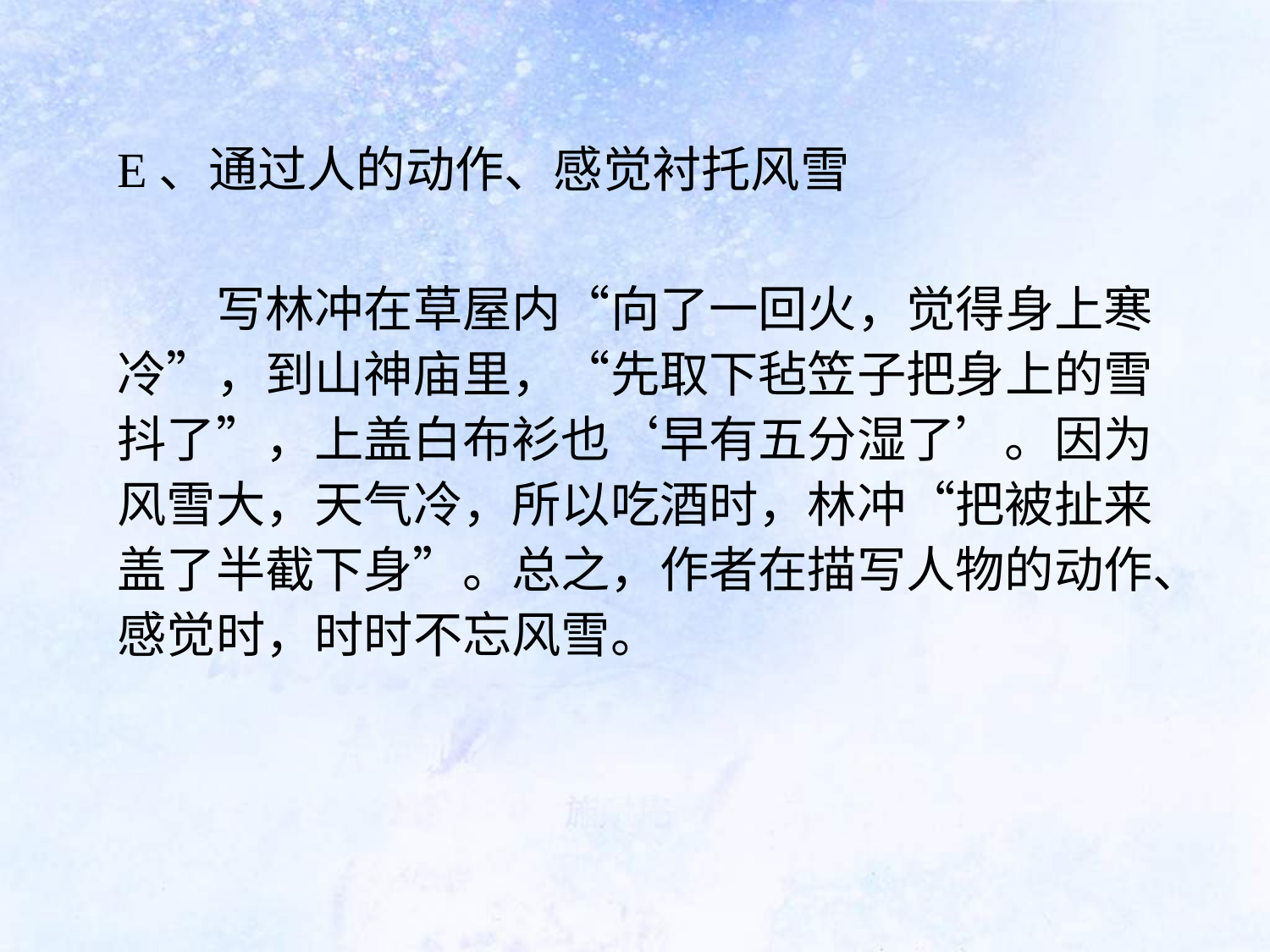

E、通过人的动作、感觉衬托风雪

　　写林冲在草屋内“向了一回火，觉得身上寒冷”，到山神庙里，“先取下毡笠子把身上的雪抖了”，上盖白布衫也‘早有五分湿了’。因为风雪大，天气冷，所以吃酒时，林冲“把被扯来盖了半截下身”。总之，作者在描写人物的动作、感觉时，时时不忘风雪。